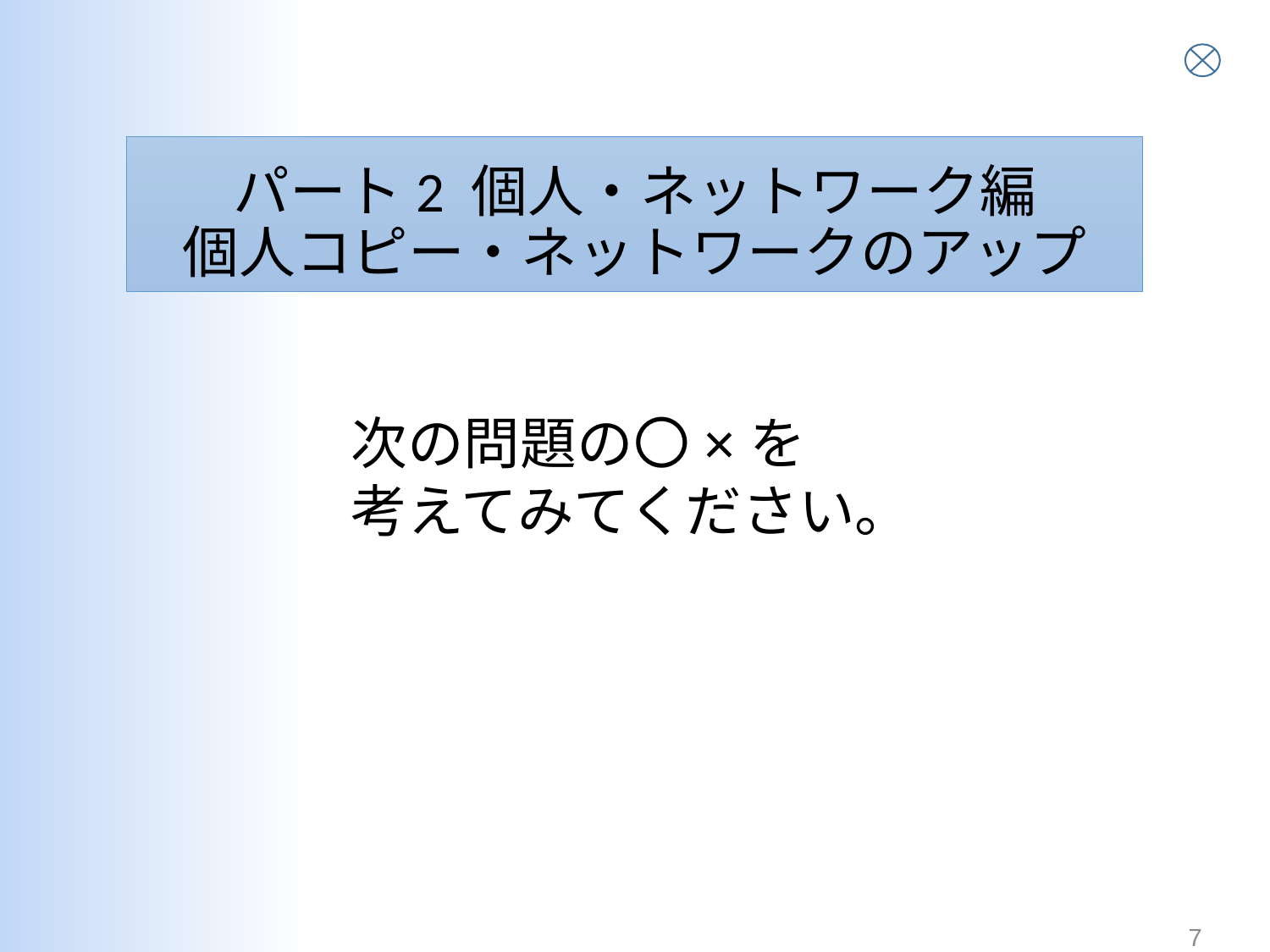

# パート2 個人・ネットワーク編 個人コピー・ネットワークのアップ
次の問題の〇×を
考えてみてください。
7